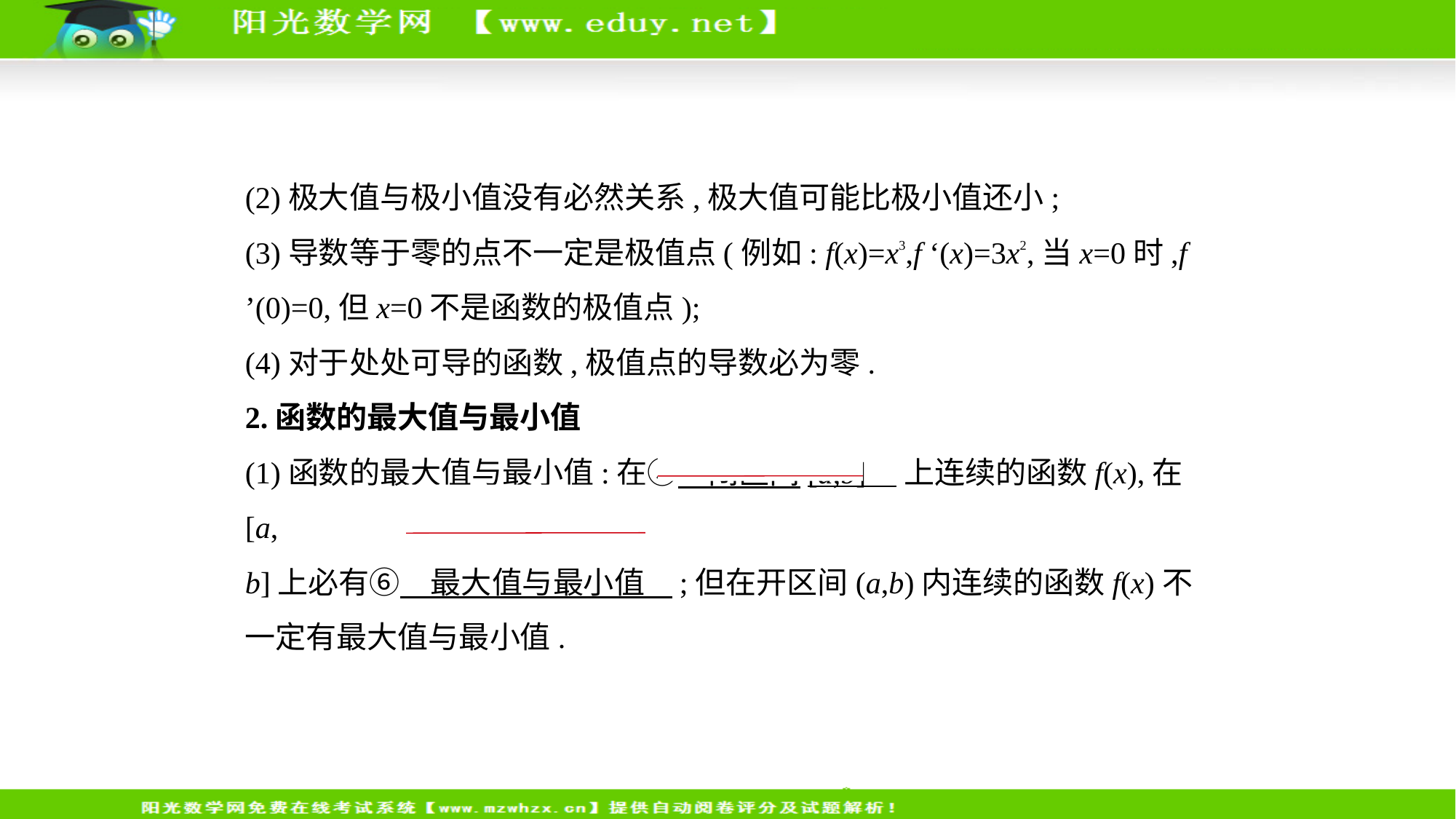

(2)极大值与极小值没有必然关系,极大值可能比极小值还小;
(3)导数等于零的点不一定是极值点(例如: f(x)=x3,f ‘(x)=3x2,当x=0时,f ’(0)=0,但x=0不是函数的极值点);
(4)对于处处可导的函数,极值点的导数必为零.
2.函数的最大值与最小值
(1)函数的最大值与最小值:在⑤　闭区间[a,b]    上连续的函数f(x),在[a,
b]上必有⑥　最大值与最小值    ;但在开区间(a,b)内连续的函数f(x)不
一定有最大值与最小值.